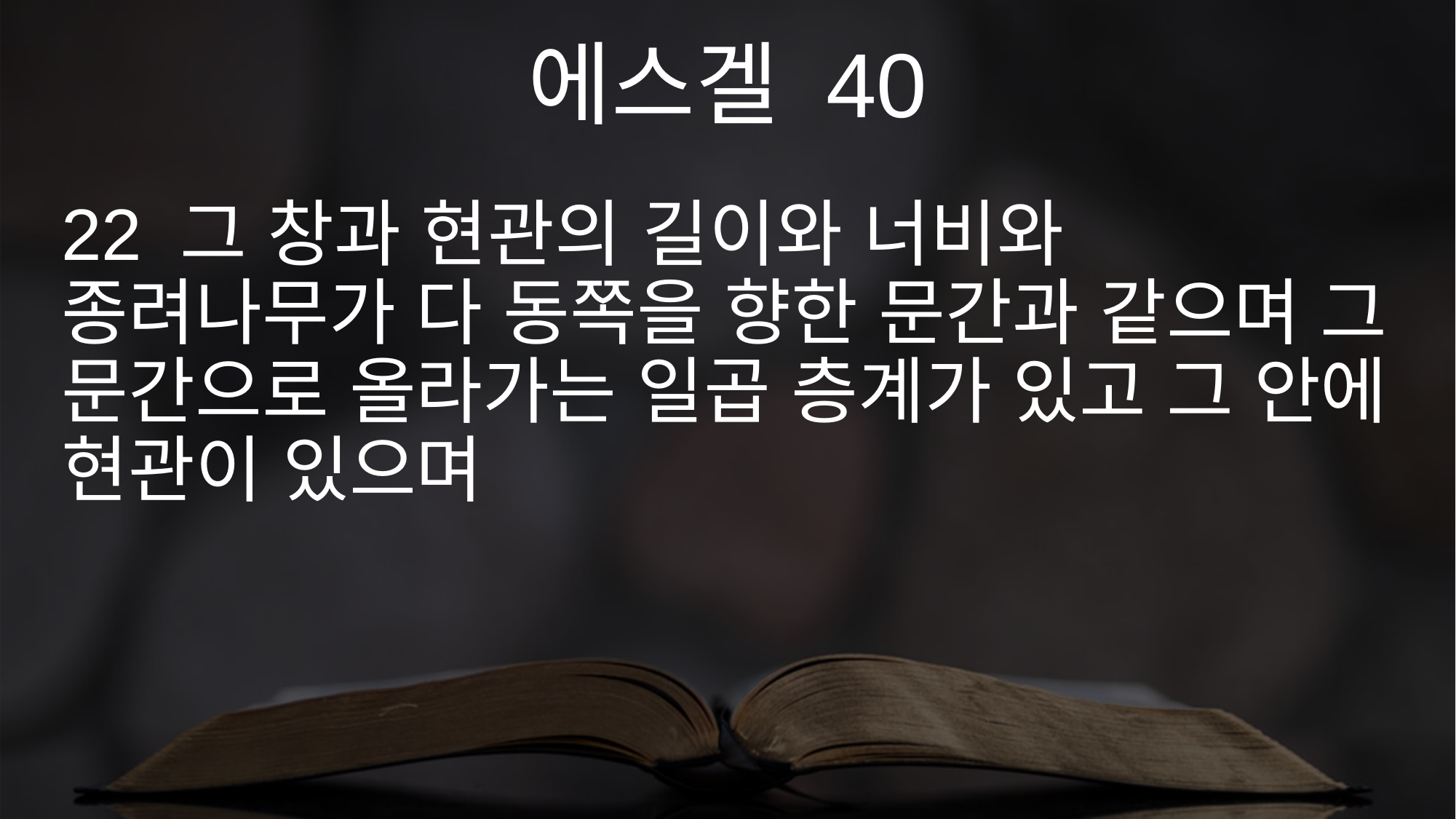

에스겔 40
22 그 창과 현관의 길이와 너비와 종려나무가 다 동쪽을 향한 문간과 같으며 그 문간으로 올라가는 일곱 층계가 있고 그 안에 현관이 있으며